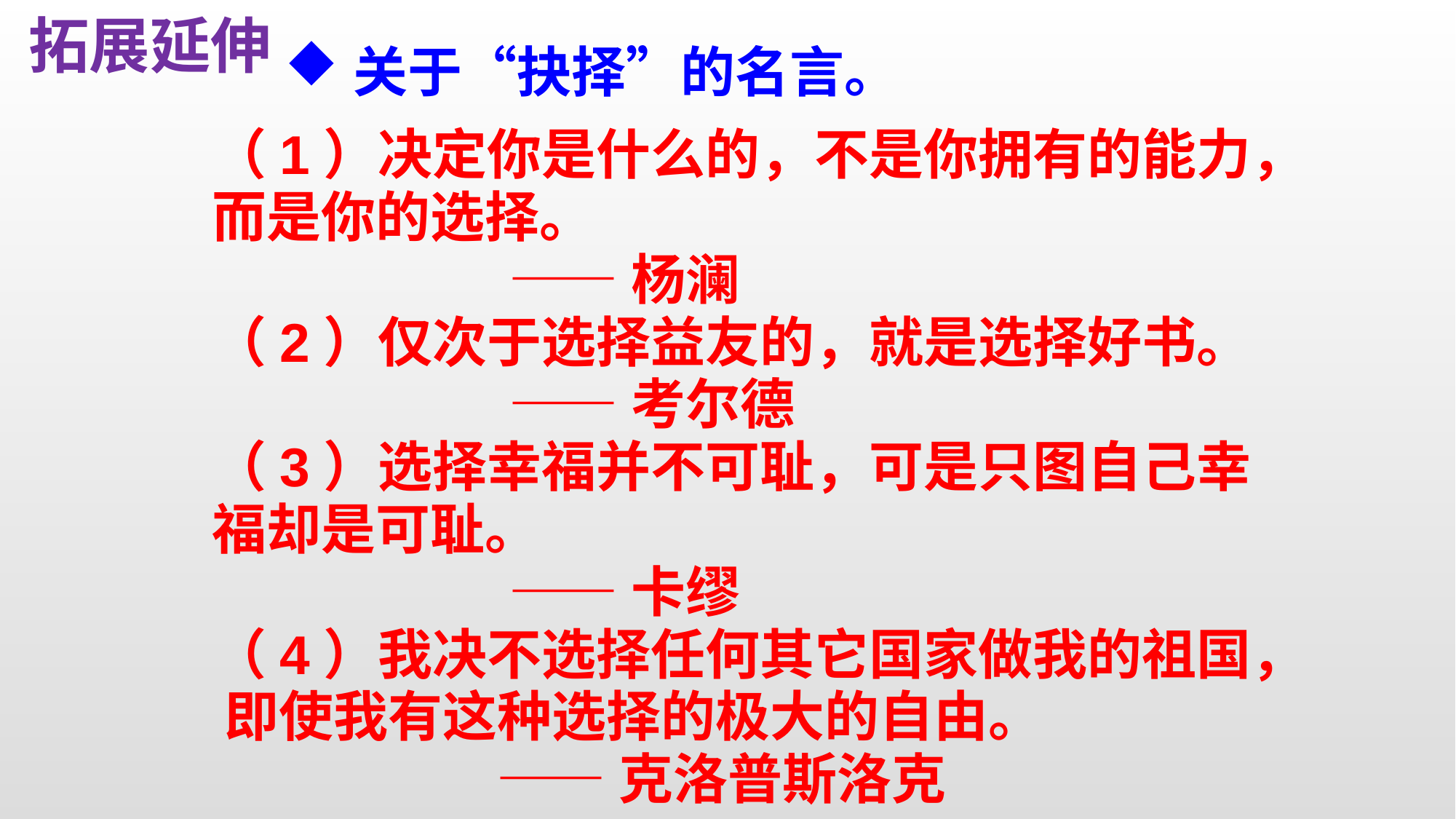

拓展延伸
关于“抉择”的名言。
（1）决定你是什么的，不是你拥有的能力，而是你的选择。
                        ——杨澜
（2）仅次于选择益友的，就是选择好书。
                        ——考尔德
（3）选择幸福并不可耻，可是只图自己幸福却是可耻。
                        ——卡缪
（4）我决不选择任何其它国家做我的祖国， 即使我有这种选择的极大的自由。
                       ——克洛普斯洛克